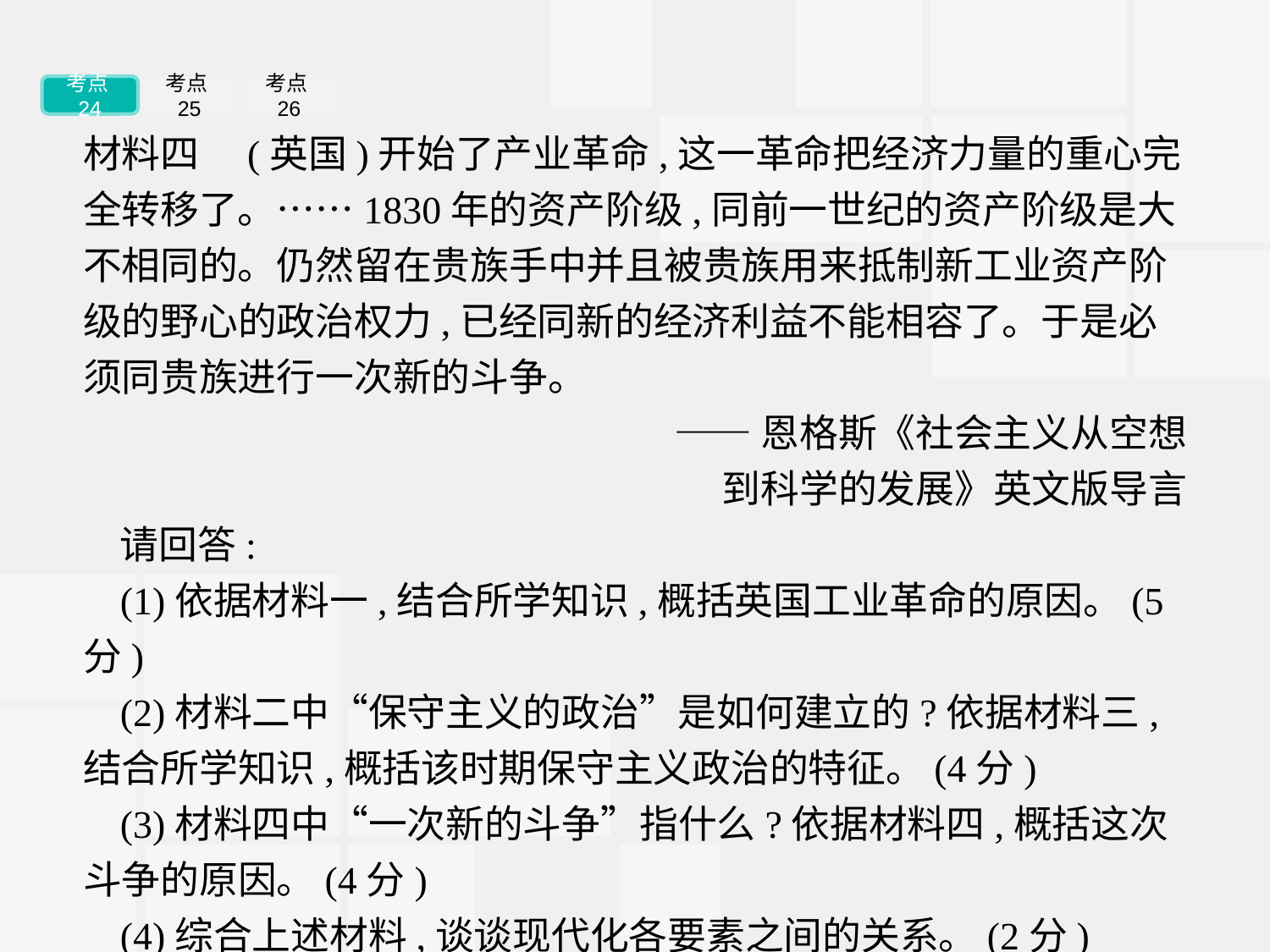

考点24
考点25
考点26
材料四　(英国)开始了产业革命,这一革命把经济力量的重心完全转移了。……1830年的资产阶级,同前一世纪的资产阶级是大不相同的。仍然留在贵族手中并且被贵族用来抵制新工业资产阶级的野心的政治权力,已经同新的经济利益不能相容了。于是必须同贵族进行一次新的斗争。
——恩格斯《社会主义从空想
到科学的发展》英文版导言
请回答:
(1)依据材料一,结合所学知识,概括英国工业革命的原因。(5分)
(2)材料二中“保守主义的政治”是如何建立的?依据材料三,结合所学知识,概括该时期保守主义政治的特征。(4分)
(3)材料四中“一次新的斗争”指什么?依据材料四,概括这次斗争的原因。(4分)
(4)综合上述材料,谈谈现代化各要素之间的关系。(2分)